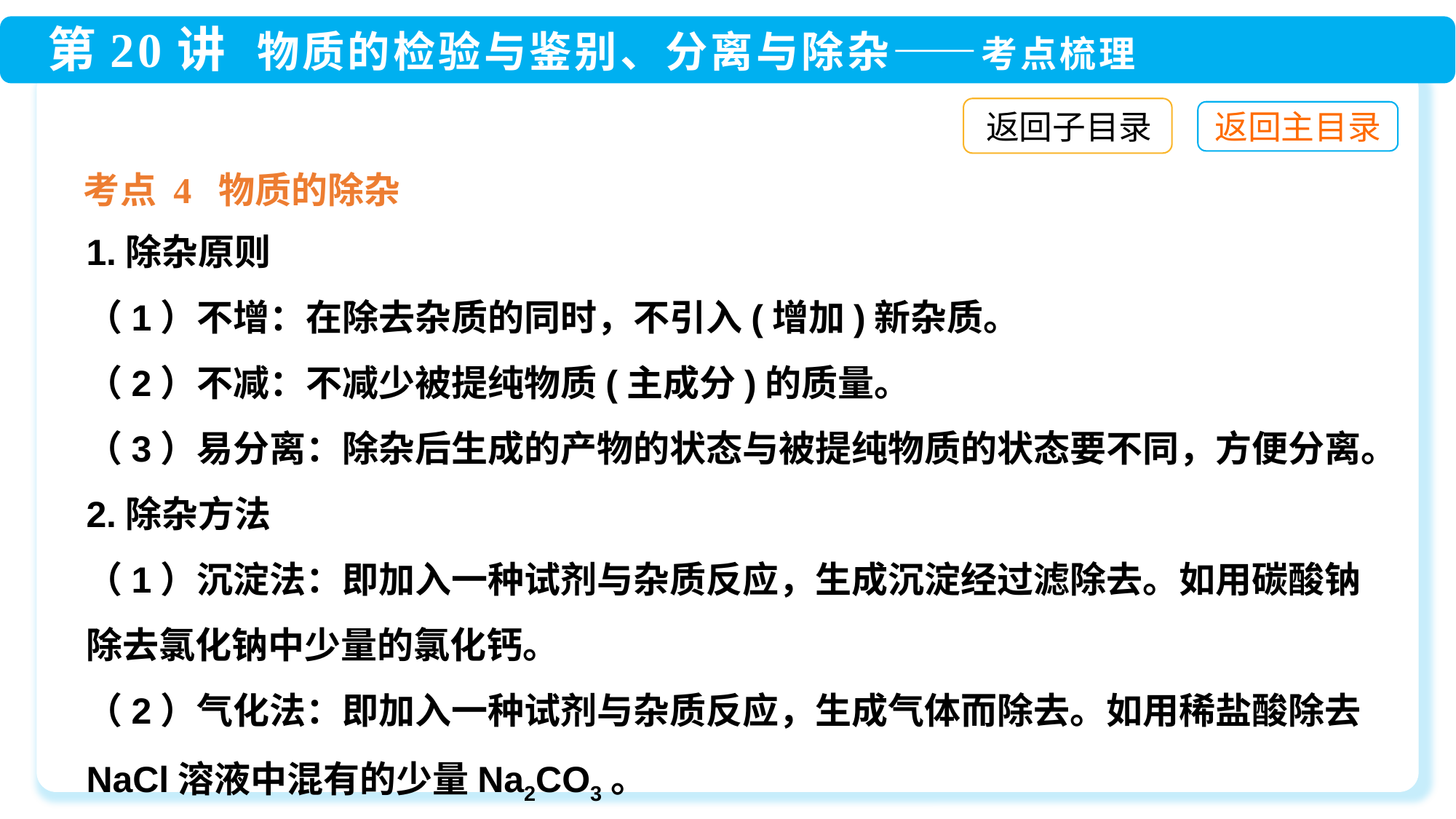

返回子目录
考点 4  物质的除杂
1.除杂原则
（1）不增：在除去杂质的同时，不引入(增加)新杂质。
（2）不减：不减少被提纯物质(主成分)的质量。
（3）易分离：除杂后生成的产物的状态与被提纯物质的状态要不同，方便分离。
2.除杂方法
（1）沉淀法：即加入一种试剂与杂质反应，生成沉淀经过滤除去。如用碳酸钠除去氯化钠中少量的氯化钙。
（2）气化法：即加入一种试剂与杂质反应，生成气体而除去。如用稀盐酸除去NaCl溶液中混有的少量Na2CO3。